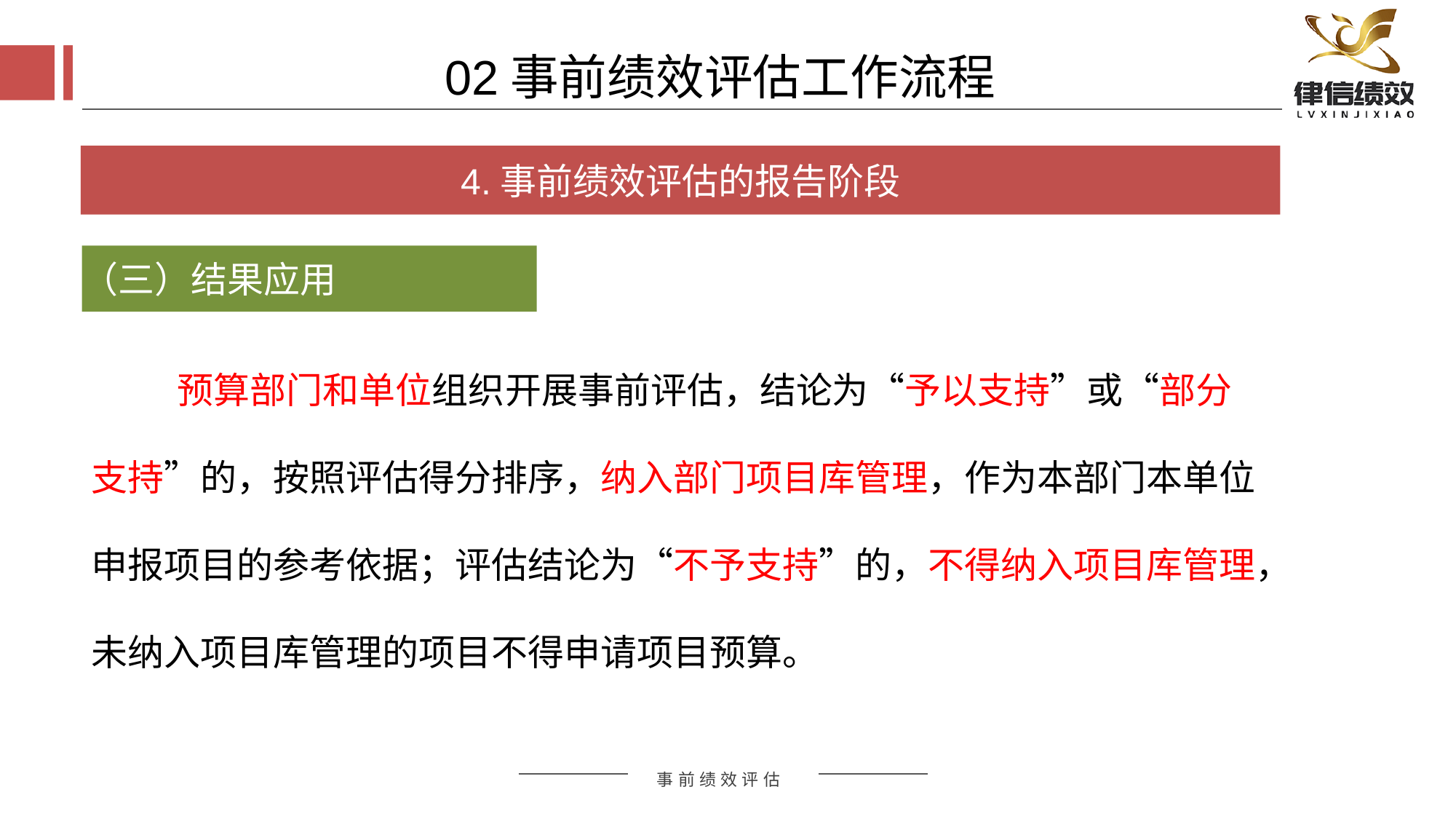

02事前绩效评估工作流程
4.事前绩效评估的报告阶段
（三）结果应用
预算部门和单位组织开展事前评估，结论为“予以支持”或“部分支持”的，按照评估得分排序，纳入部门项目库管理，作为本部门本单位申报项目的参考依据；评估结论为“不予支持”的，不得纳入项目库管理，未纳入项目库管理的项目不得申请项目预算。
评估方式
评估方式